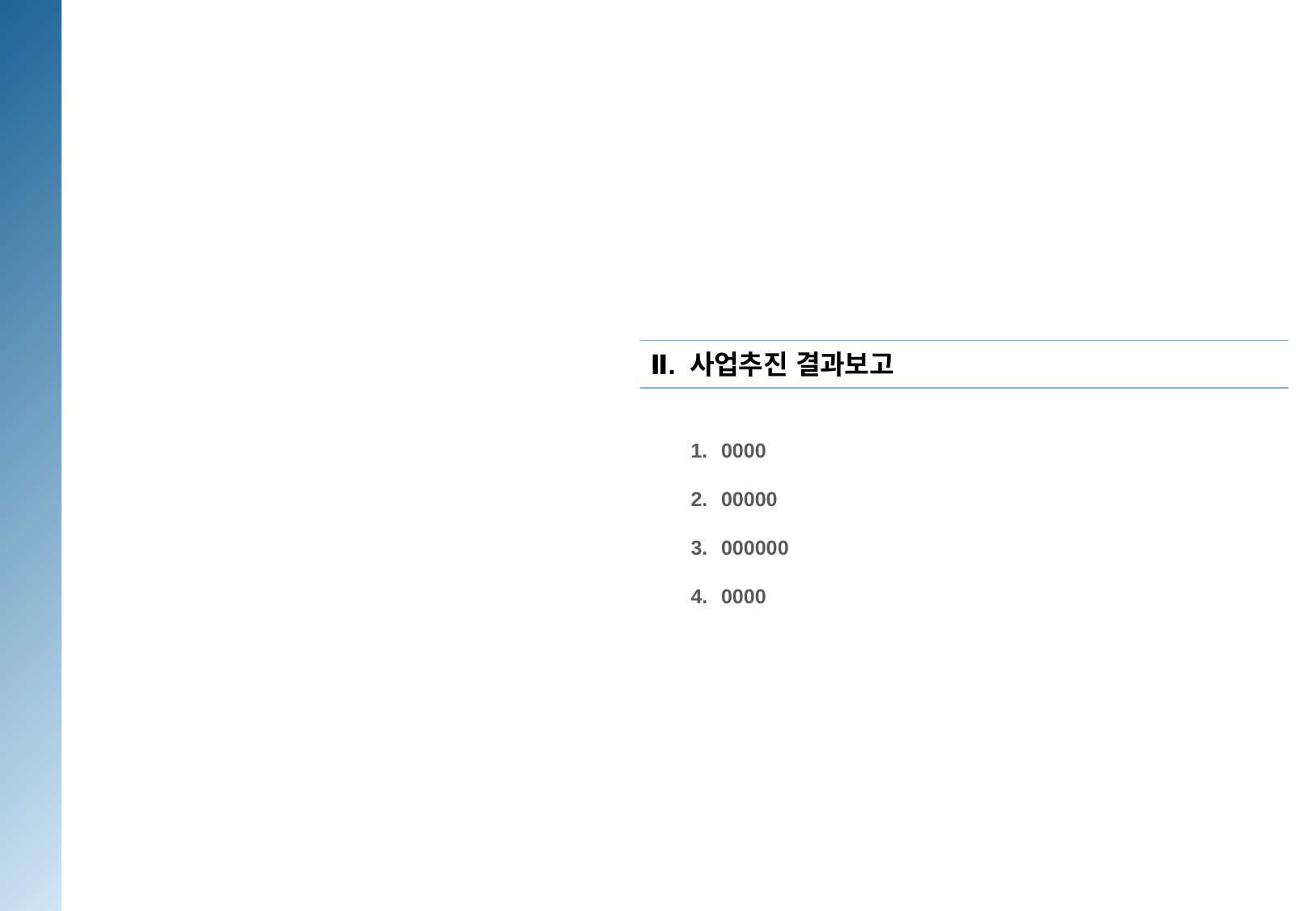

Ⅱ. 사업추진 결과보고
0000
00000
000000
0000